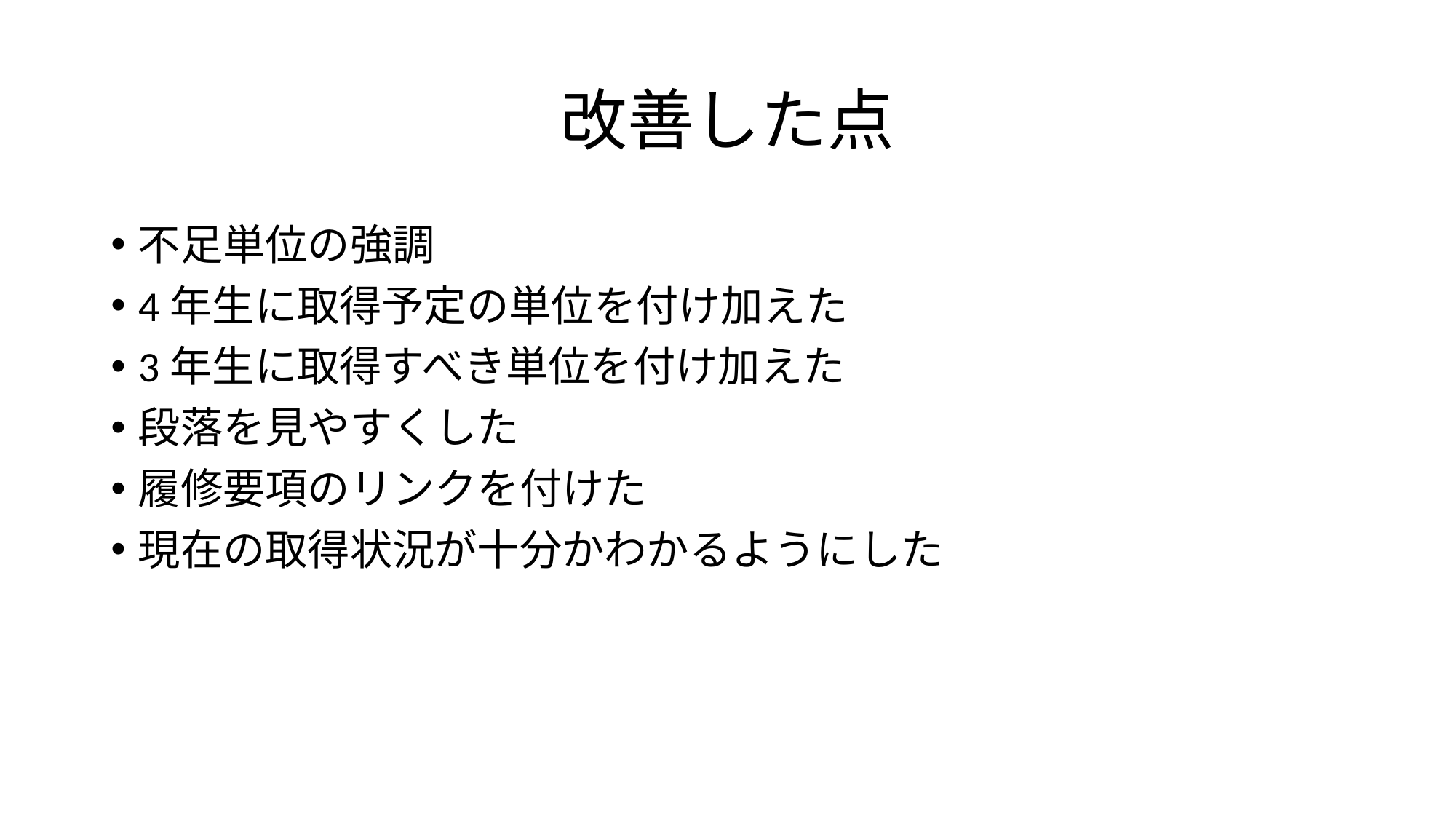

# 改善した点
不足単位の強調
4年生に取得予定の単位を付け加えた
3年生に取得すべき単位を付け加えた
段落を見やすくした
履修要項のリンクを付けた
現在の取得状況が十分かわかるようにした